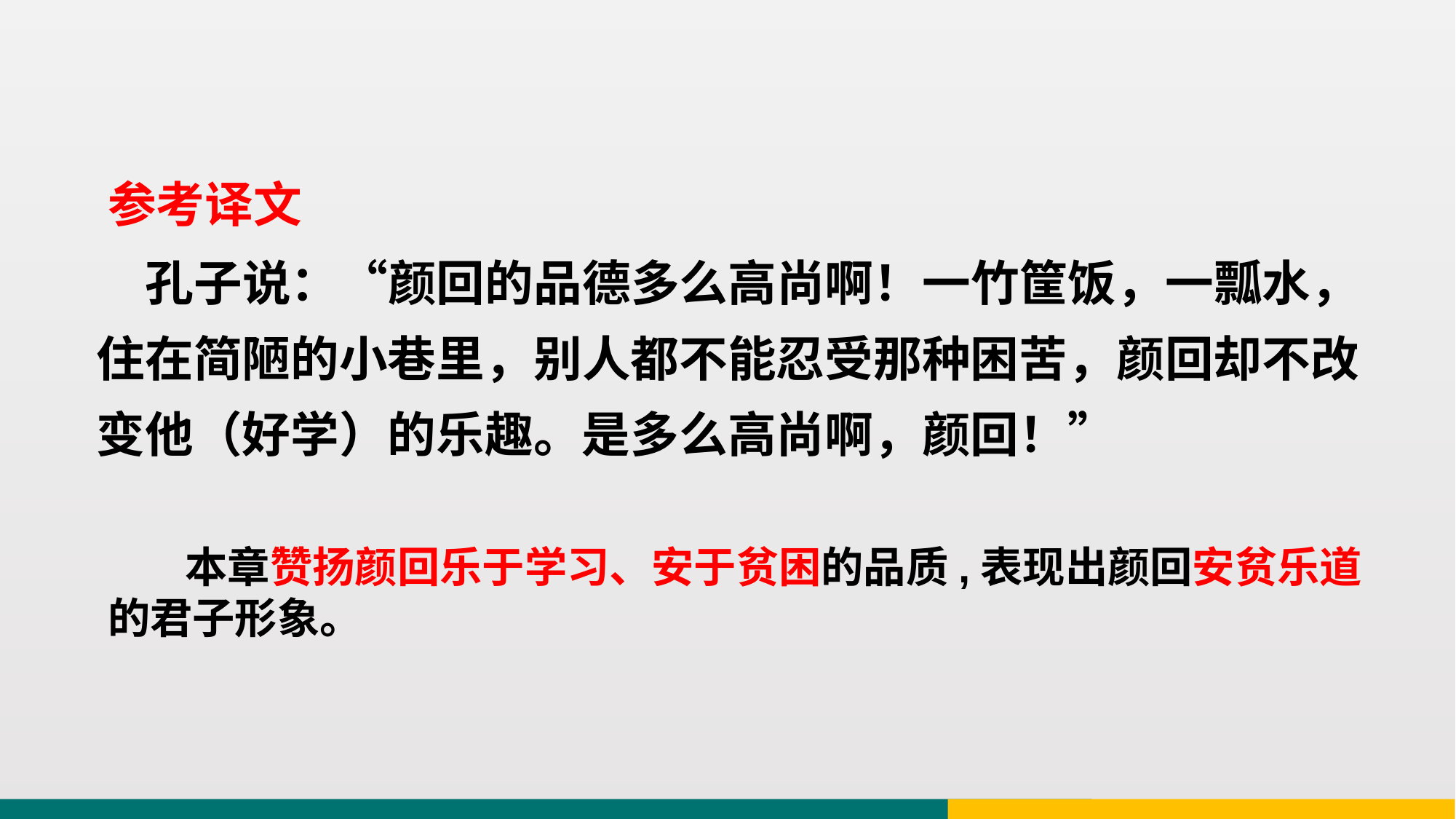

参考译文
    孔子说：“颜回的品德多么高尚啊！一竹筐饭，一瓢水，住在简陋的小巷里，别人都不能忍受那种困苦，颜回却不改变他（好学）的乐趣。是多么高尚啊，颜回！”
       本章赞扬颜回乐于学习、安于贫困的品质,表现出颜回安贫乐道的君子形象。